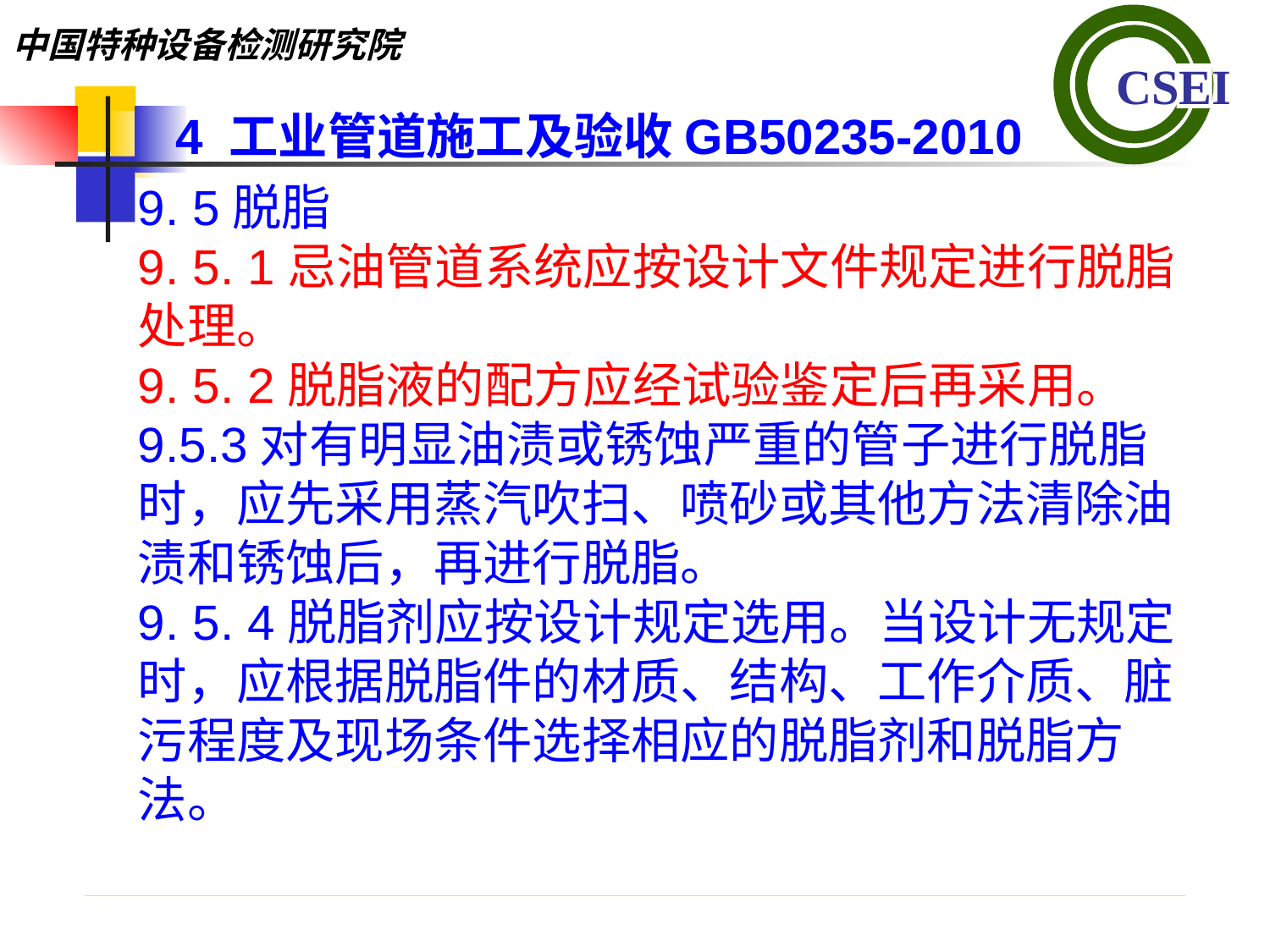

4 工业管道施工及验收GB50235-2010
9. 5脱脂
9. 5. 1忌油管道系统应按设计文件规定进行脱脂处理。
9. 5. 2脱脂液的配方应经试验鉴定后再采用。
9.5.3对有明显油渍或锈蚀严重的管子进行脱脂时，应先采用蒸汽吹扫、喷砂或其他方法清除油渍和锈蚀后，再进行脱脂。
9. 5. 4脱脂剂应按设计规定选用。当设计无规定时，应根据脱脂件的材质、结构、工作介质、脏污程度及现场条件选择相应的脱脂剂和脱脂方法。